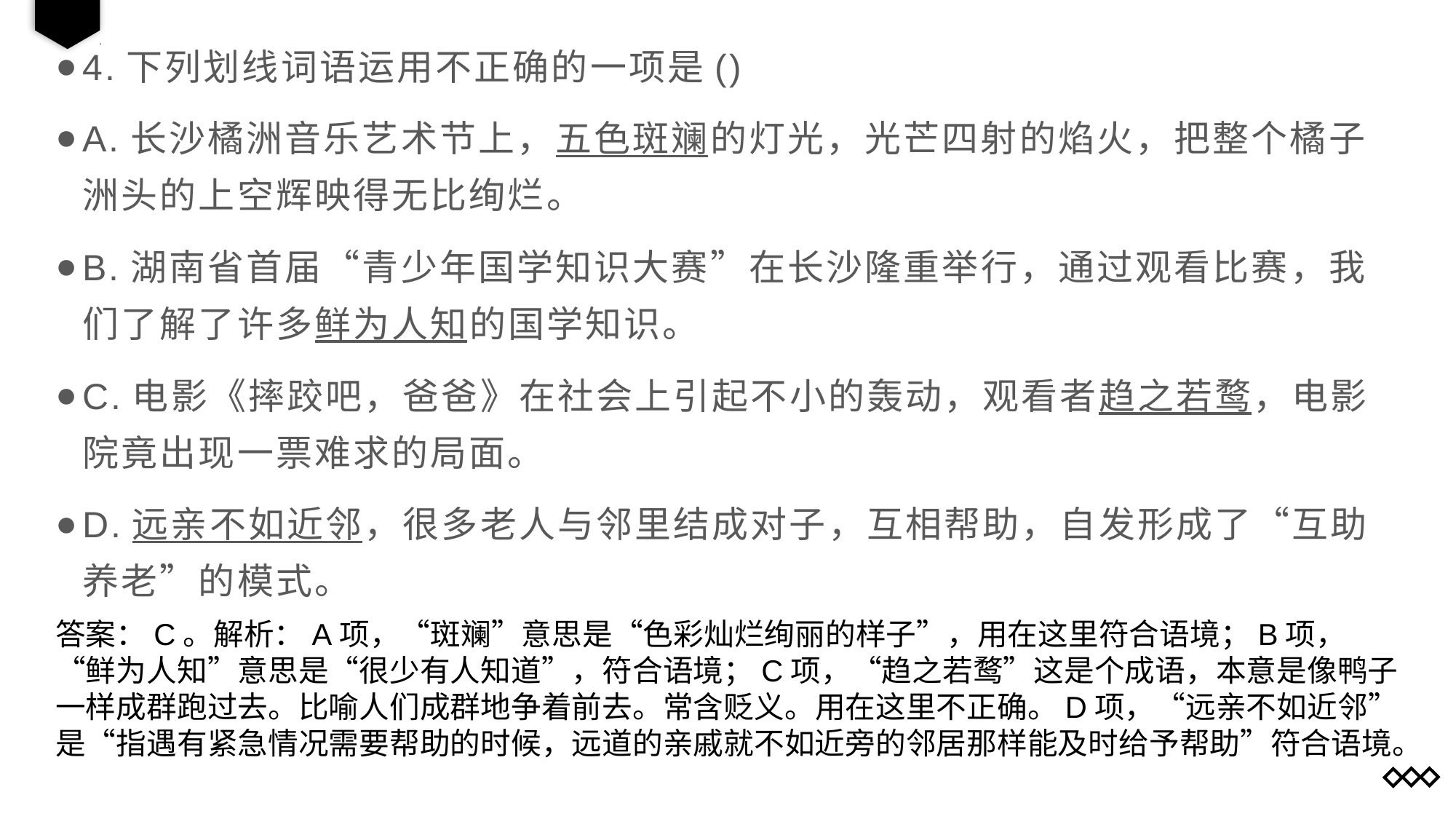

4.下列划线词语运用不正确的一项是()
A.长沙橘洲音乐艺术节上，五色斑斓的灯光，光芒四射的焰火，把整个橘子洲头的上空辉映得无比绚烂。
B.湖南省首届“青少年国学知识大赛”在长沙隆重举行，通过观看比赛，我们了解了许多鲜为人知的国学知识。
C.电影《摔跤吧，爸爸》在社会上引起不小的轰动，观看者趋之若鹜，电影院竟出现一票难求的局面。
D.远亲不如近邻，很多老人与邻里结成对子，互相帮助，自发形成了“互助养老”的模式。

答案：C。解析：A项，“斑斓”意思是“色彩灿烂绚丽的样子”，用在这里符合语境；B项，“鲜为人知”意思是“很少有人知道”，符合语境；C项，“趋之若鹜”这是个成语，本意是像鸭子一样成群跑过去。比喻人们成群地争着前去。常含贬义。用在这里不正确。D项，“远亲不如近邻”是“指遇有紧急情况需要帮助的时候，远道的亲戚就不如近旁的邻居那样能及时给予帮助”符合语境。